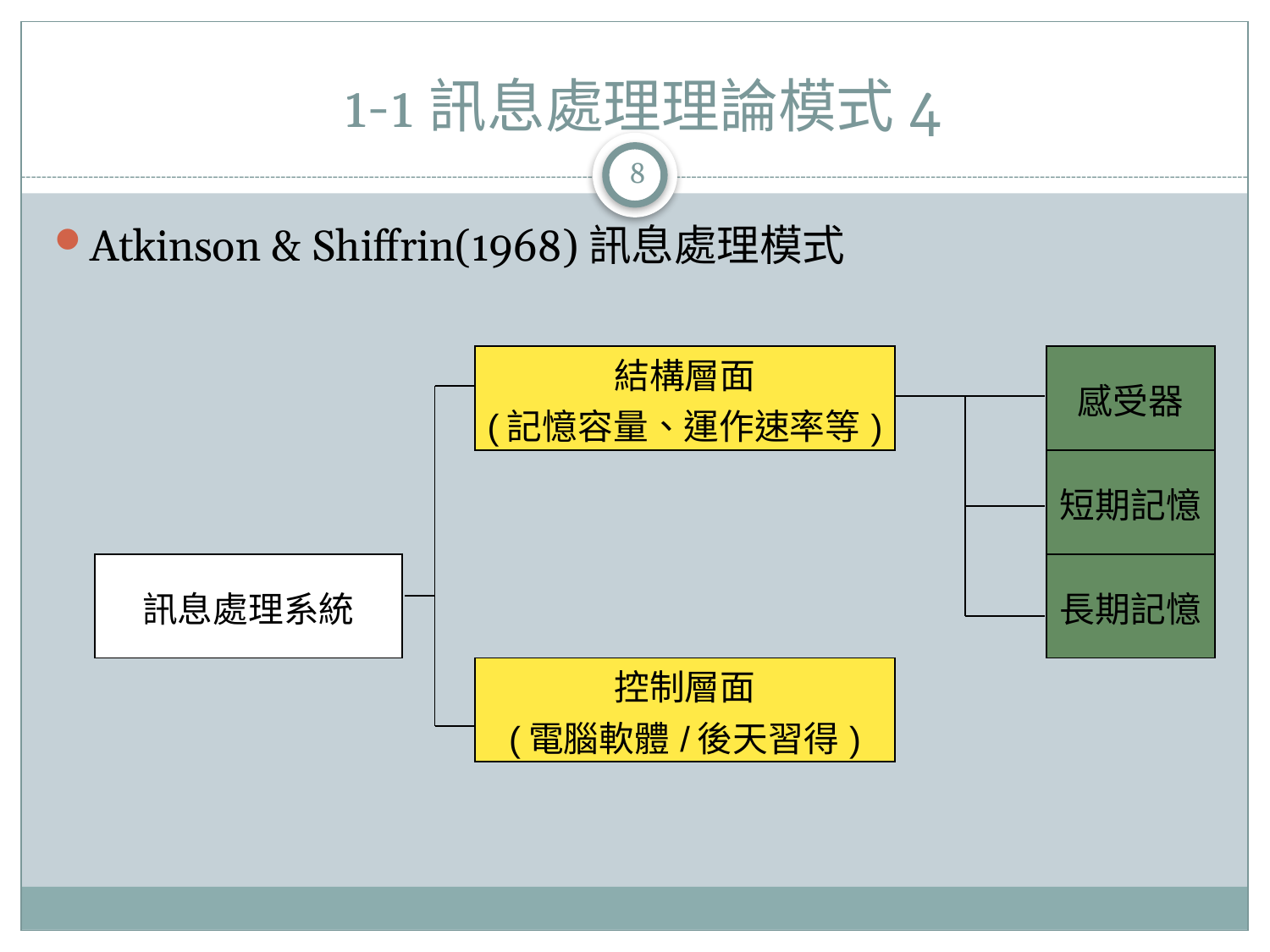

# 1-1訊息處理理論模式4
8
Atkinson & Shiffrin(1968)訊息處理模式
|  |  | 結構層面 (記憶容量、運作速率等) |  | 感受器 |
| --- | --- | --- | --- | --- |
|  |  |  |  | 短期記憶 |
| 訊息處理系統 |  |  |  | 長期記憶 |
|  |  | 控制層面 (電腦軟體/後天習得) |  |  |
|  |  |  |  |  |